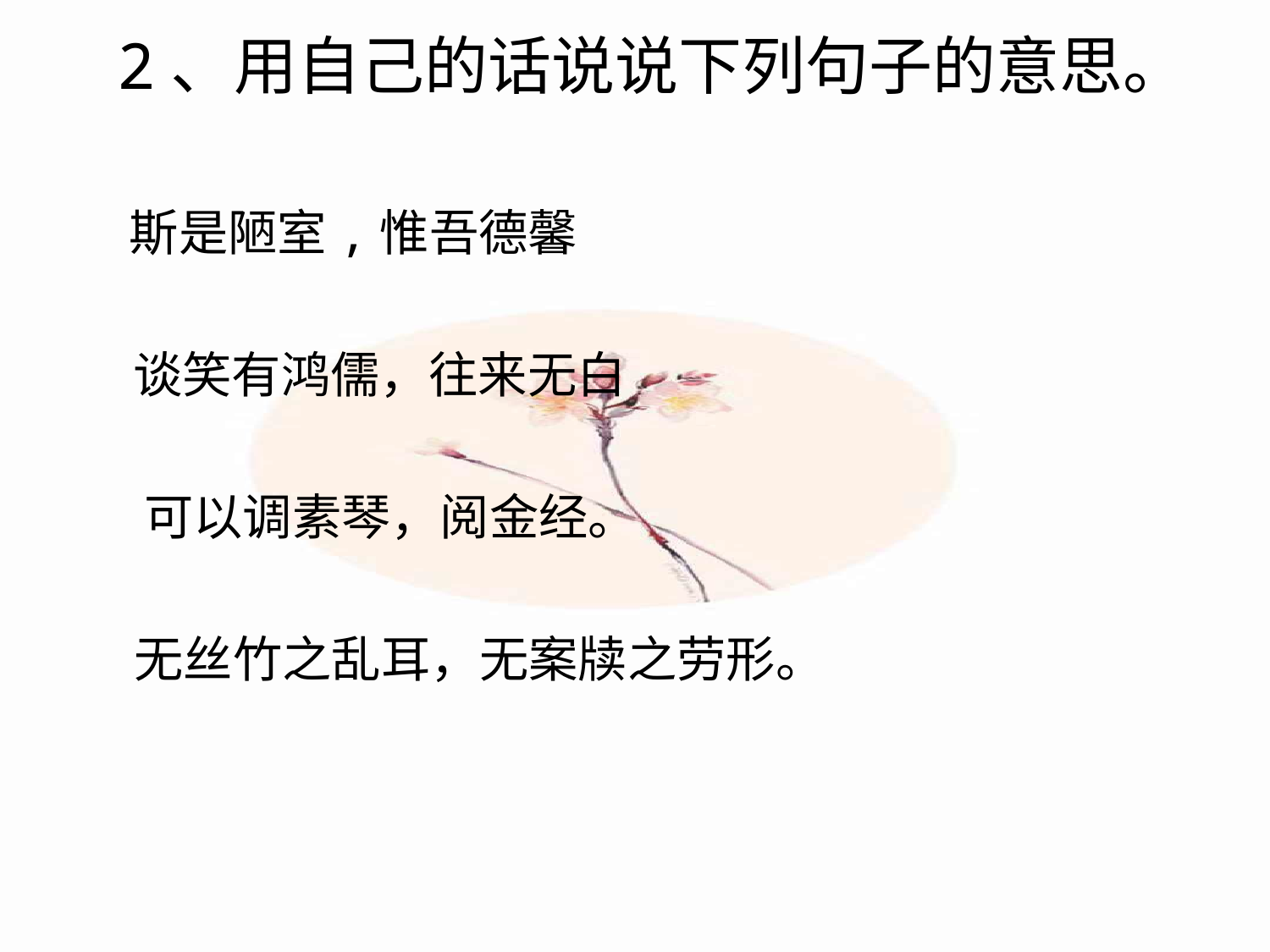

2、用自己的话说说下列句子的意思。
斯是陋室,惟吾德馨
谈笑有鸿儒，往来无白
可以调素琴，阅金经。
无丝竹之乱耳，无案牍之劳形。